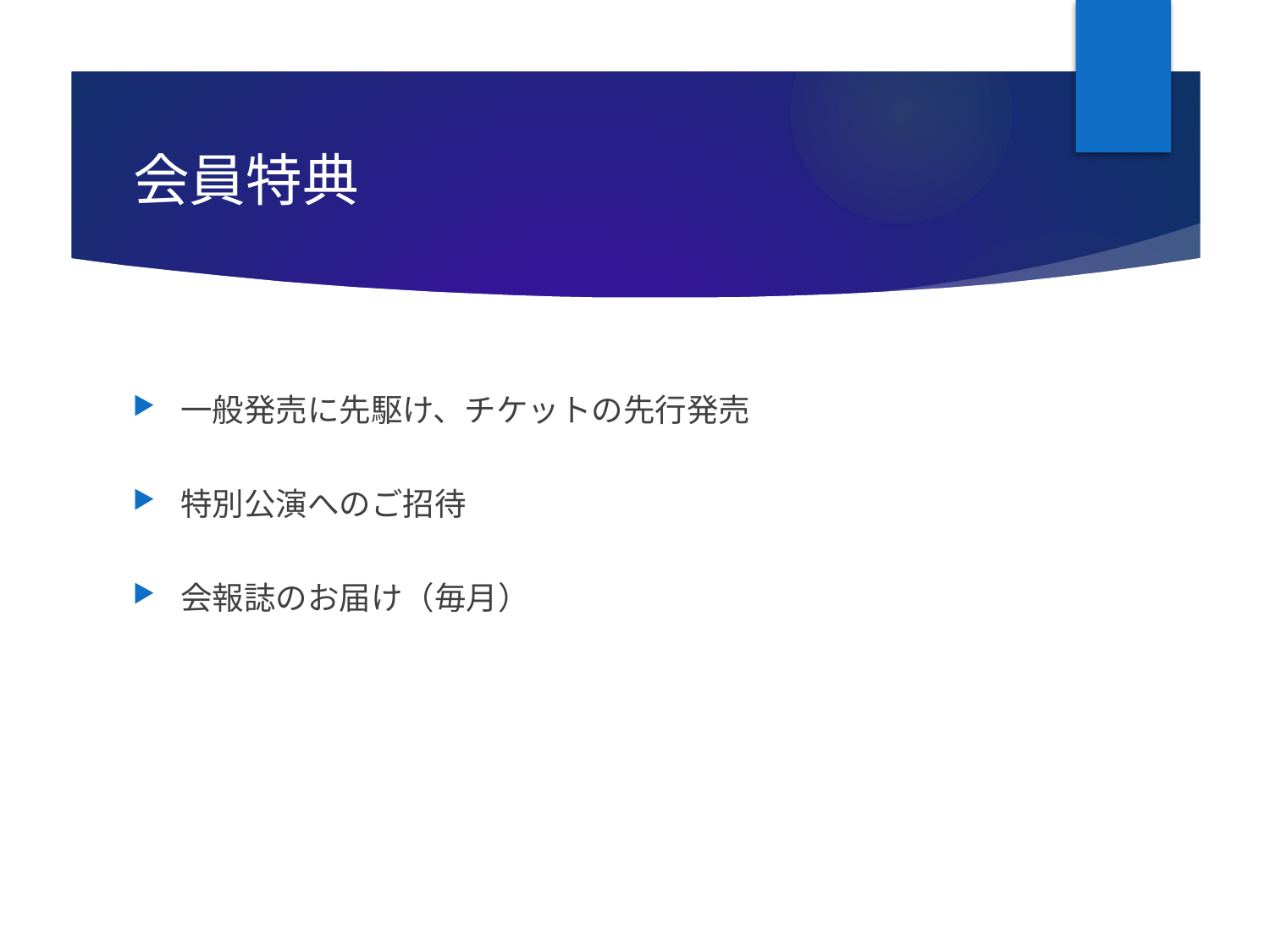

# 会員特典
一般発売に先駆け、チケットの先行発売
特別公演へのご招待
会報誌のお届け（毎月）